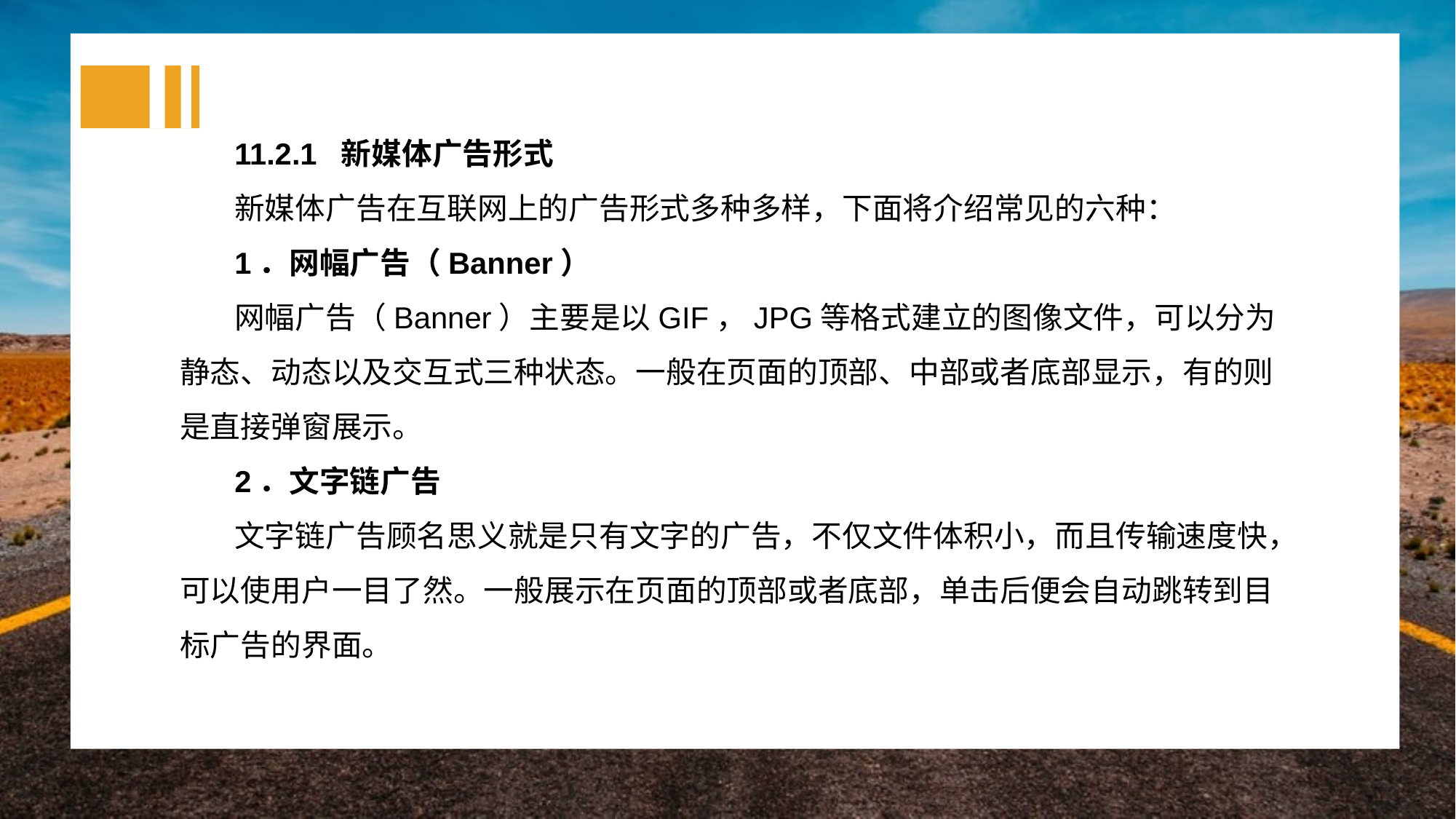

11.2.1  新媒体广告形式
新媒体广告在互联网上的广告形式多种多样，下面将介绍常见的六种：
1．网幅广告（Banner）
网幅广告（Banner）主要是以GIF，JPG等格式建立的图像文件，可以分为静态、动态以及交互式三种状态。一般在页面的顶部、中部或者底部显示，有的则是直接弹窗展示。
2．文字链广告
文字链广告顾名思义就是只有文字的广告，不仅文件体积小，而且传输速度快，可以使用户一目了然。一般展示在页面的顶部或者底部，单击后便会自动跳转到目标广告的界面。